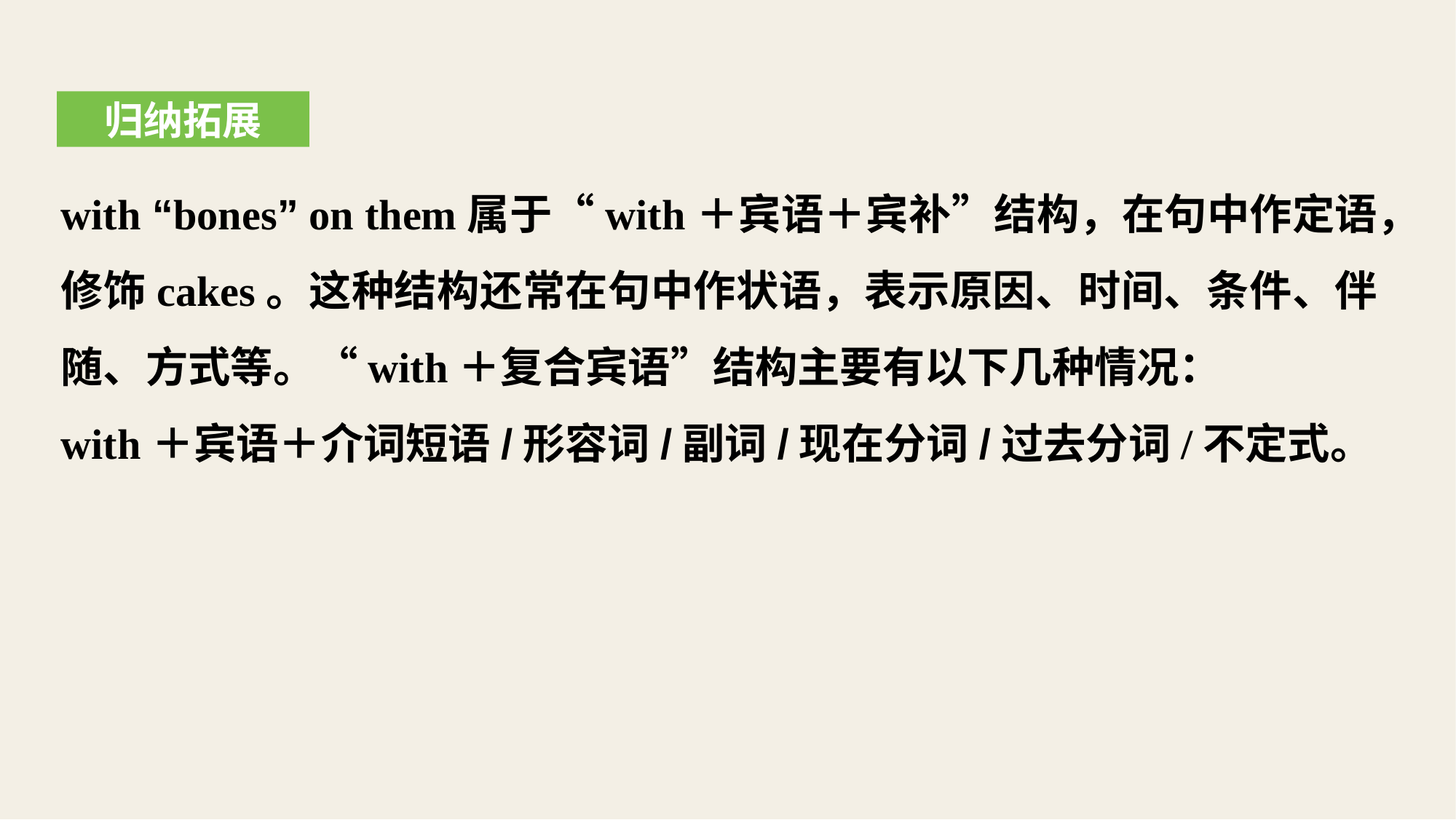

归纳拓展
with “bones” on them属于“with＋宾语＋宾补”结构，在句中作定语，修饰cakes。这种结构还常在句中作状语，表示原因、时间、条件、伴随、方式等。“with＋复合宾语”结构主要有以下几种情况：
with＋宾语＋介词短语/形容词/副词/现在分词/过去分词/不定式。